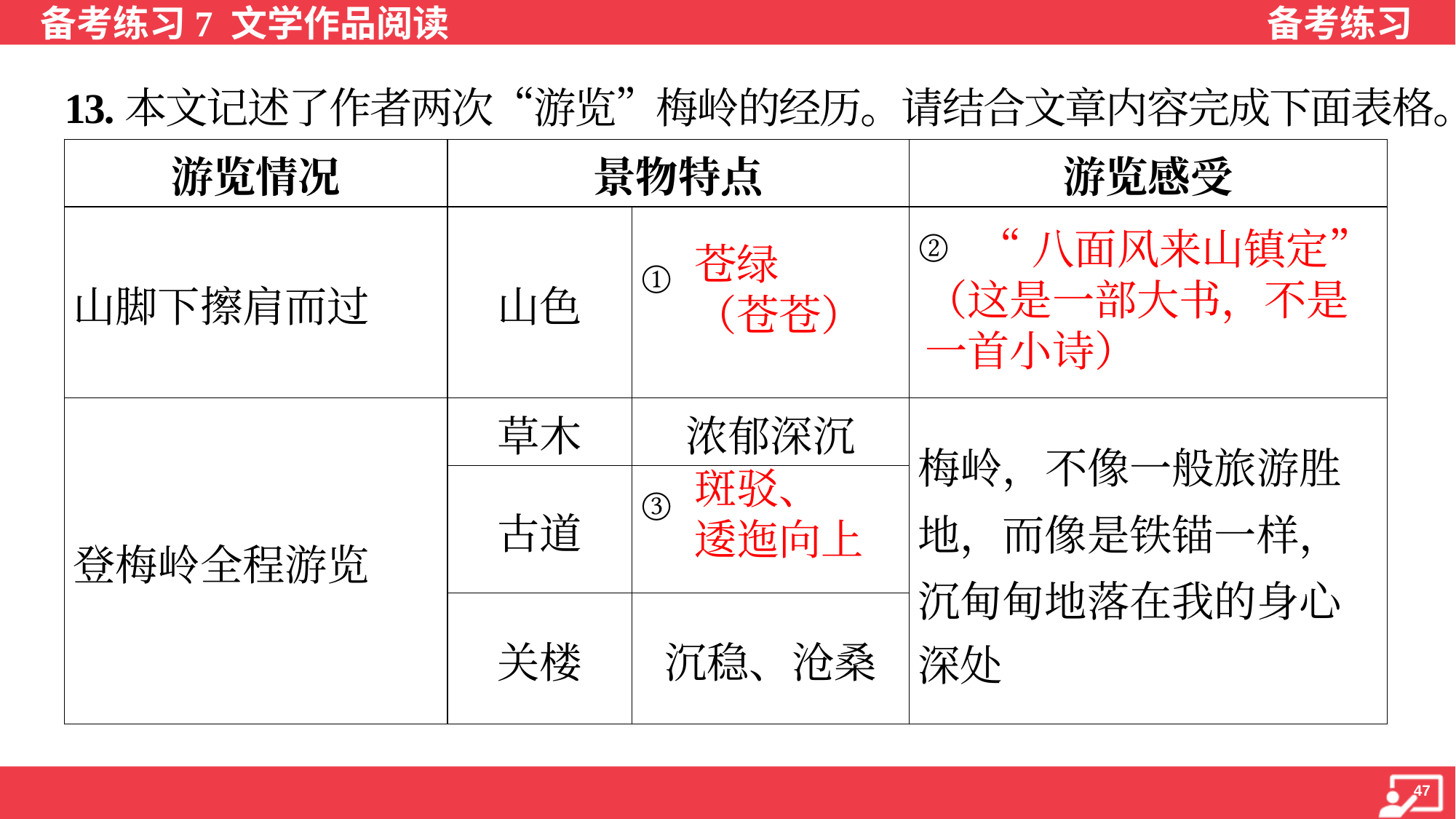

13.本文记述了作者两次“游览”梅岭的经历。请结合文章内容完成下面表格。
| 游览情况 | 景物特点 |  | 游览感受 |
| --- | --- | --- | --- |
| 山脚下擦肩而过 | 山色 | ① | ② |
| 登梅岭全程游览 | 草木 | 浓郁深沉 | 梅岭，不像一般旅游胜 地，而像是铁锚一样， 沉甸甸地落在我的身心 深处 |
|  | 古道 | ③ |  |
|  | 关楼 | 沉稳、沧桑 |  |
     “八面风来山镇定”
（这是一部大书，不是
一首小诗）
苍绿
（苍苍）
斑驳、
逶迤向上